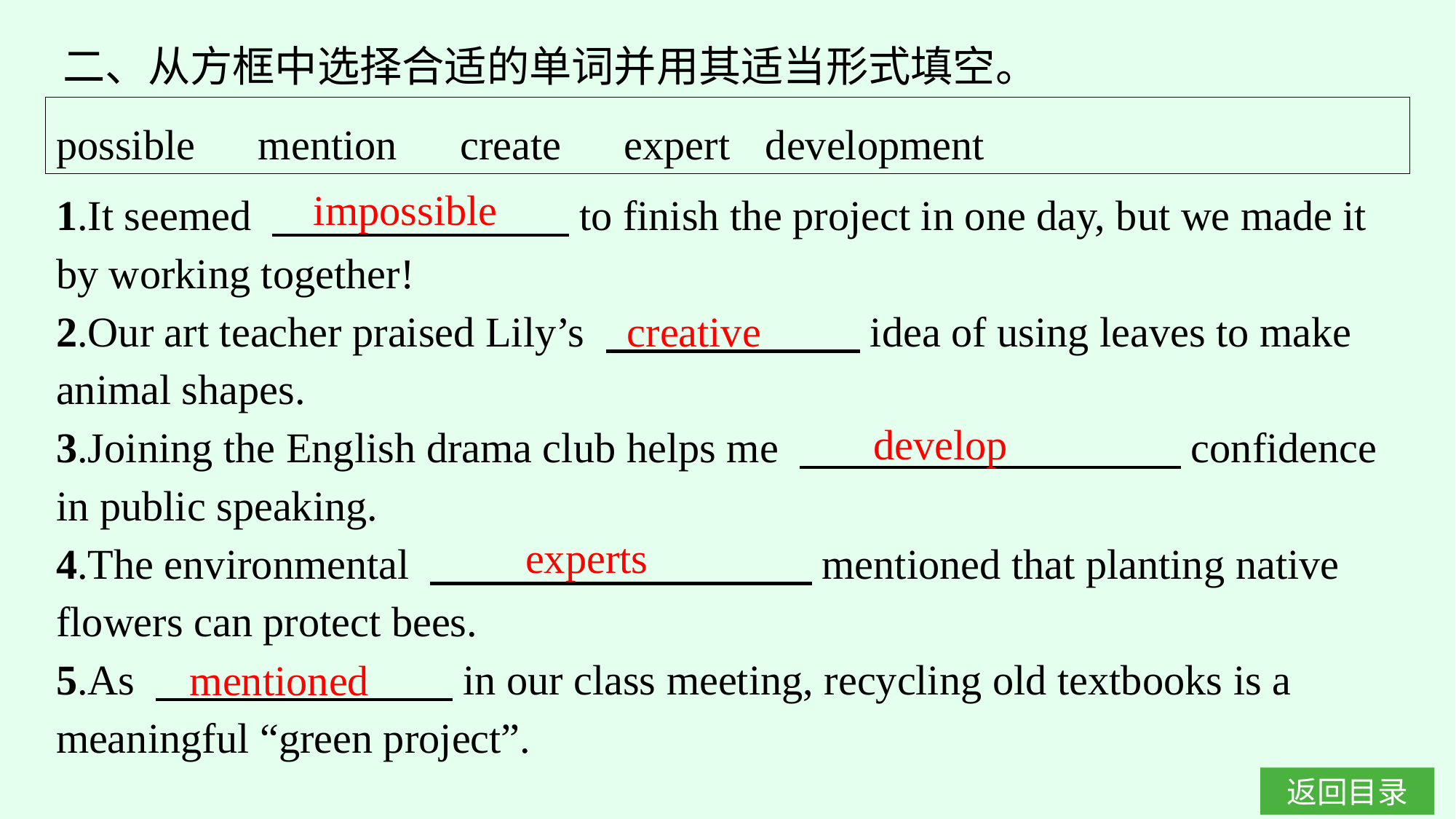

二、从方框中选择合适的单词并用其适当形式填空。
possible　mention　create　expert   development
impossible
1.It seemed 　　　　　　　to finish the project in one day, but we made it by working together!
2.Our art teacher praised Lily’s 　　　　　　idea of using leaves to make animal shapes.
3.Joining the English drama club helps me 　　　　　　　　　confidence in public speaking.
4.The environmental 　　　　　　　　　mentioned that planting native flowers can protect bees.
5.As 　　　　　　　in our class meeting, recycling old textbooks is a meaningful “green project”.
creative
develop
experts
mentioned